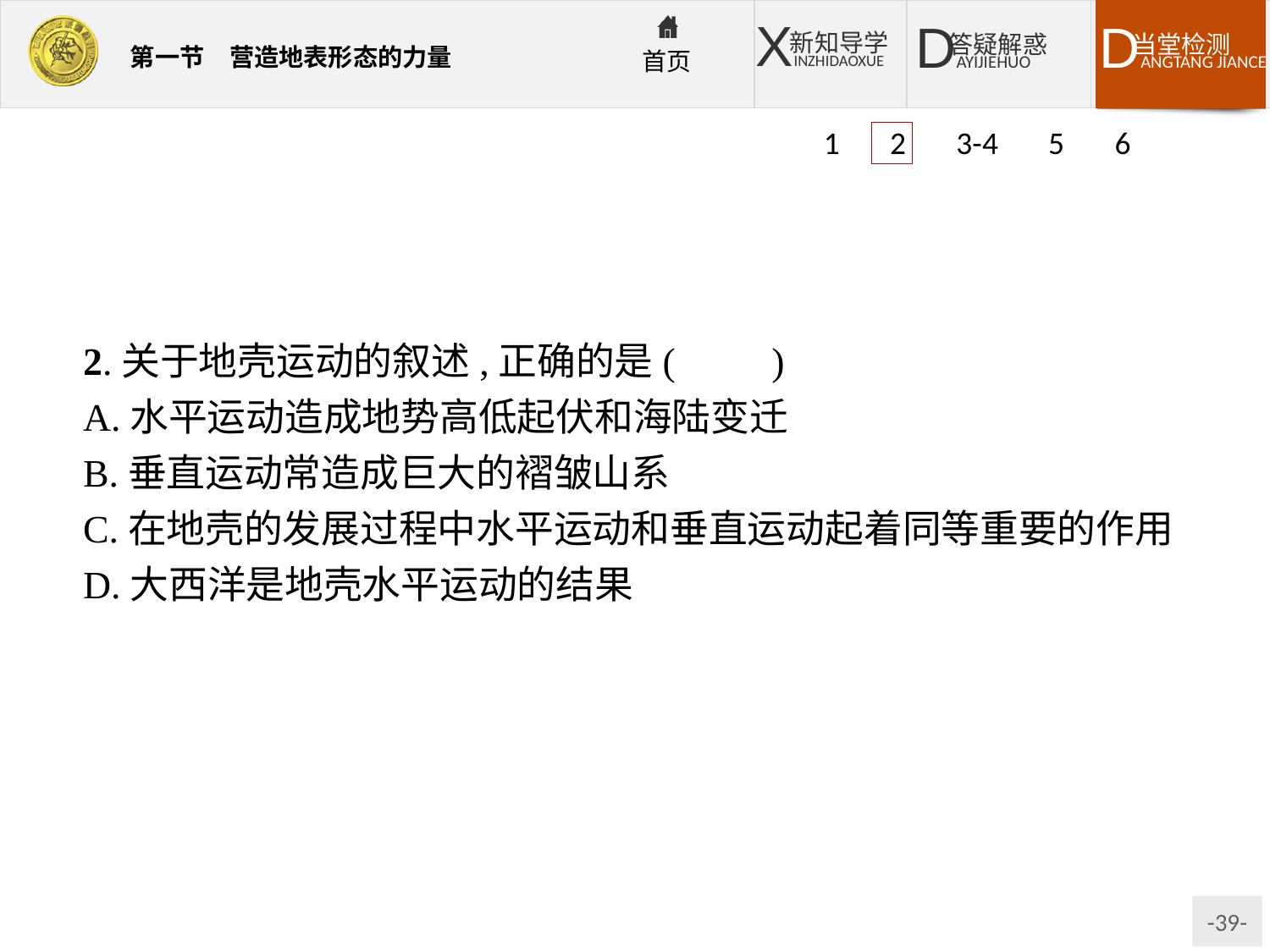

1       2       3-4       5       6

2.关于地壳运动的叙述,正确的是(　　)
A.水平运动造成地势高低起伏和海陆变迁
B.垂直运动常造成巨大的褶皱山系
C.在地壳的发展过程中水平运动和垂直运动起着同等重要的作用
D.大西洋是地壳水平运动的结果